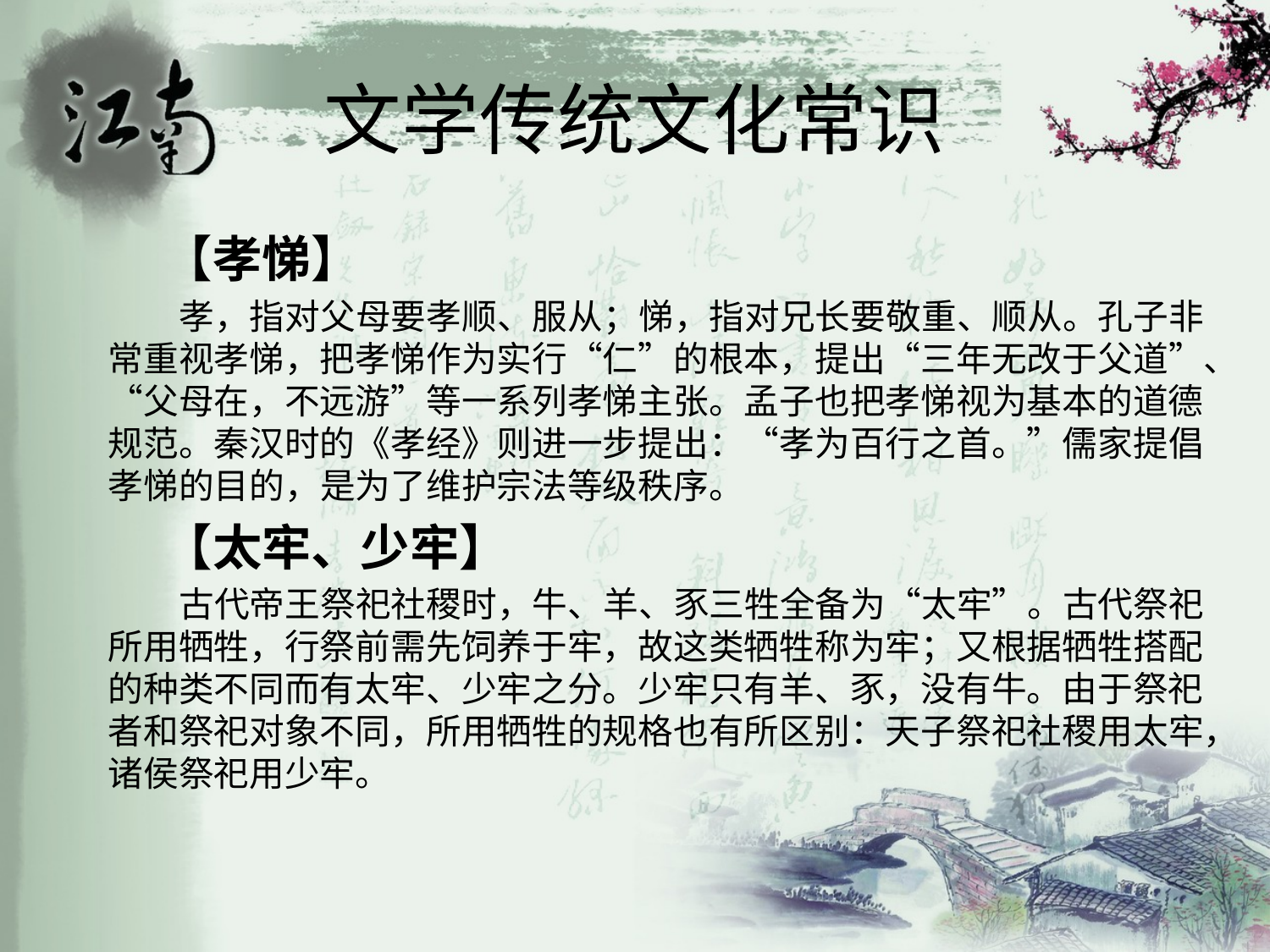

# 文学传统文化常识
      【孝悌】
        孝，指对父母要孝顺、服从；悌，指对兄长要敬重、顺从。孔子非常重视孝悌，把孝悌作为实行“仁”的根本，提出“三年无改于父道”、“父母在，不远游”等一系列孝悌主张。孟子也把孝悌视为基本的道德规范。秦汉时的《孝经》则进一步提出：“孝为百行之首。”儒家提倡孝悌的目的，是为了维护宗法等级秩序。
      【太牢、少牢】
        古代帝王祭祀社稷时，牛、羊、豕三牲全备为“太牢”。古代祭祀所用牺牲，行祭前需先饲养于牢，故这类牺牲称为牢；又根据牺牲搭配的种类不同而有太牢、少牢之分。少牢只有羊、豕，没有牛。由于祭祀者和祭祀对象不同，所用牺牲的规格也有所区别：天子祭祀社稷用太牢，诸侯祭祀用少牢。